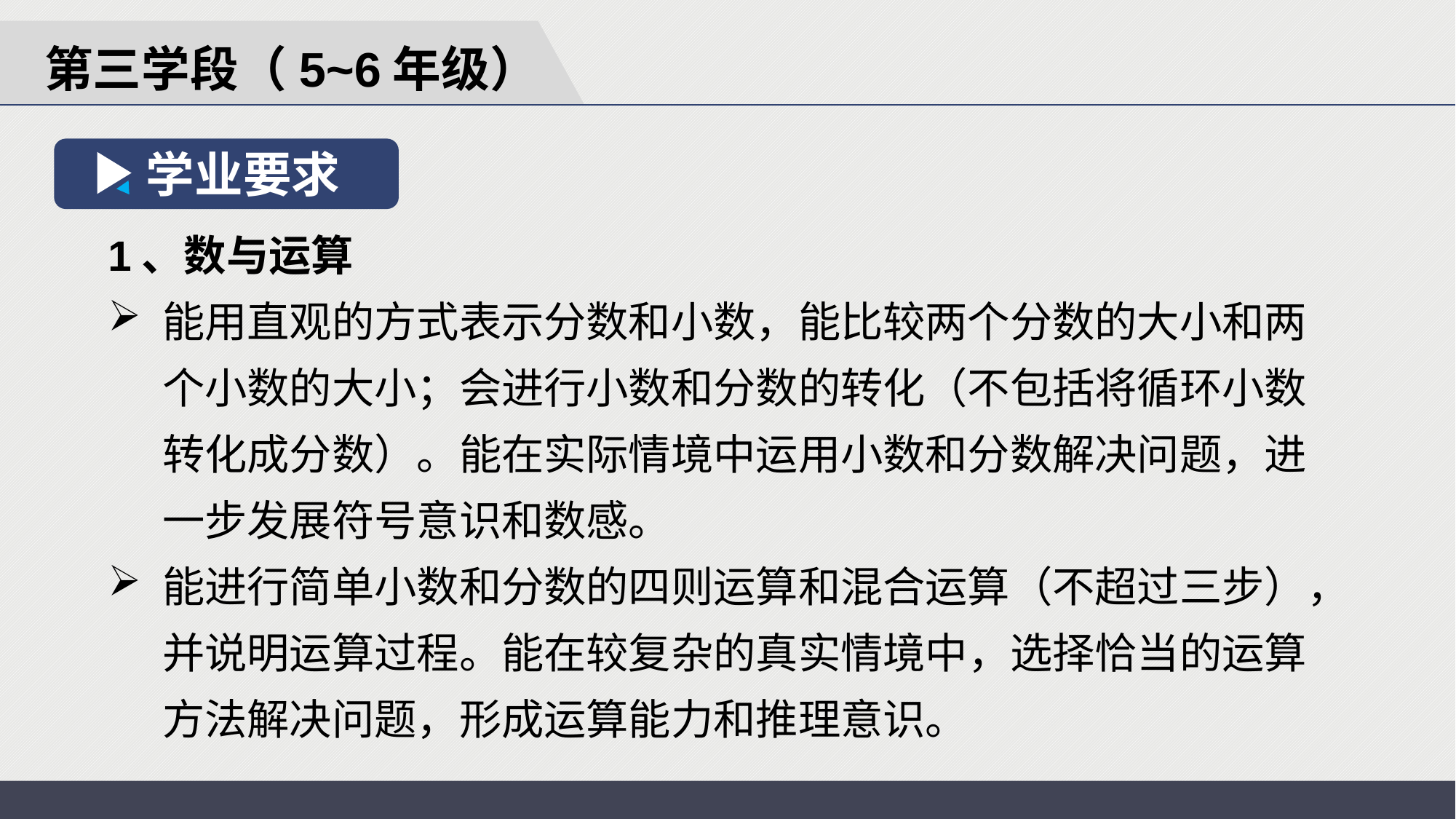

第三学段（5~6年级）
学业要求

1、数与运算
能用直观的方式表示分数和小数，能比较两个分数的大小和两个小数的大小；会进行小数和分数的转化（不包括将循环小数转化成分数）。能在实际情境中运用小数和分数解决问题，进一步发展符号意识和数感。
能进行简单小数和分数的四则运算和混合运算（不超过三步），并说明运算过程。能在较复杂的真实情境中，选择恰当的运算方法解决问题，形成运算能力和推理意识。